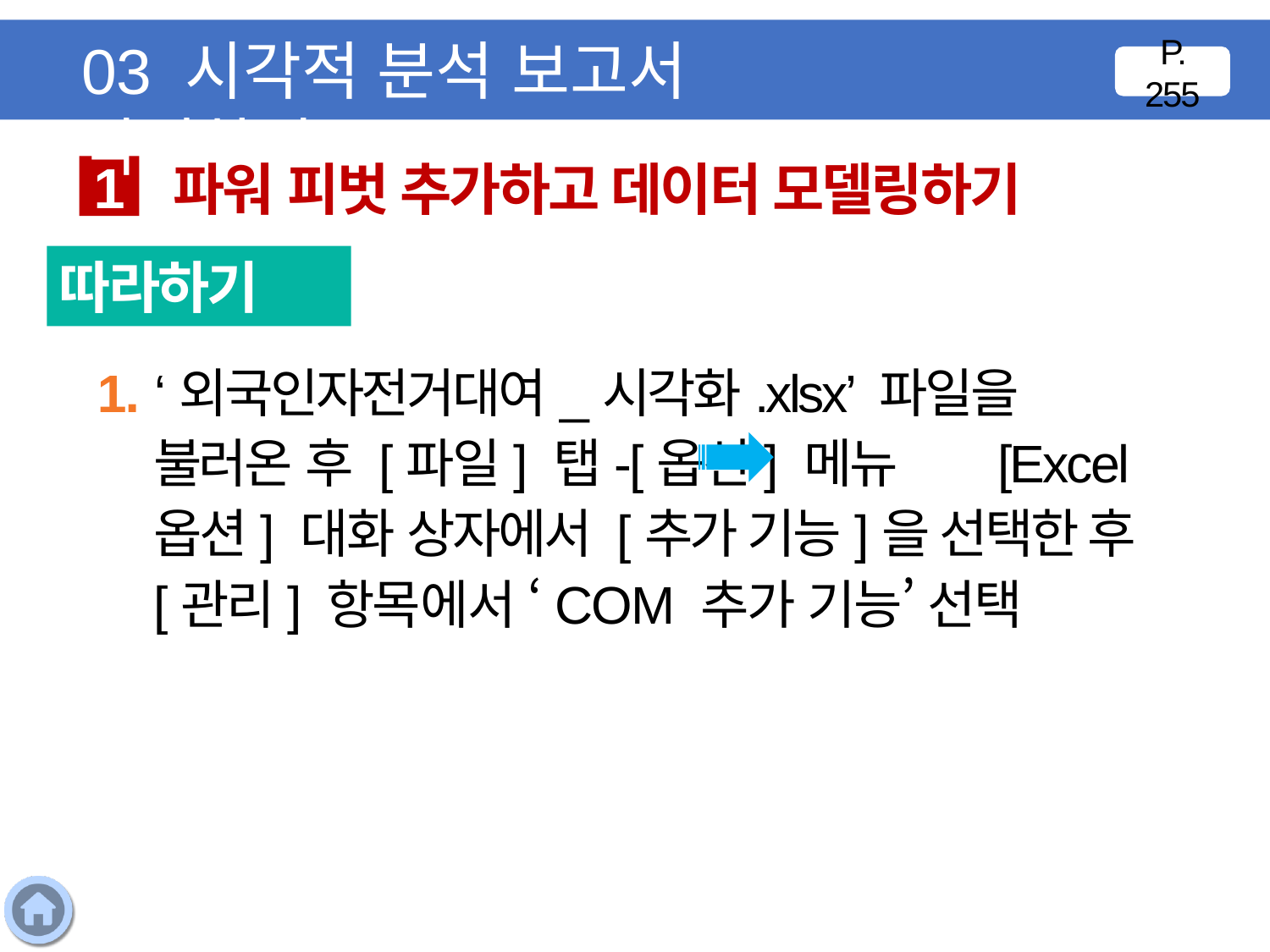

03 시각적 분석 보고서 작성하기
P. 255
파워 피벗 추가하고 데이터 모델링하기
1
따라하기
1. ‘외국인자전거대여_시각화.xlsx’ 파일을 불러온 후 [파일] 탭-[옵션] 메뉴       [Excel 옵션] 대화 상자에서 [추가 기능]을 선택한 후 [관리] 항목에서 ‘COM 추가 기능’ 선택